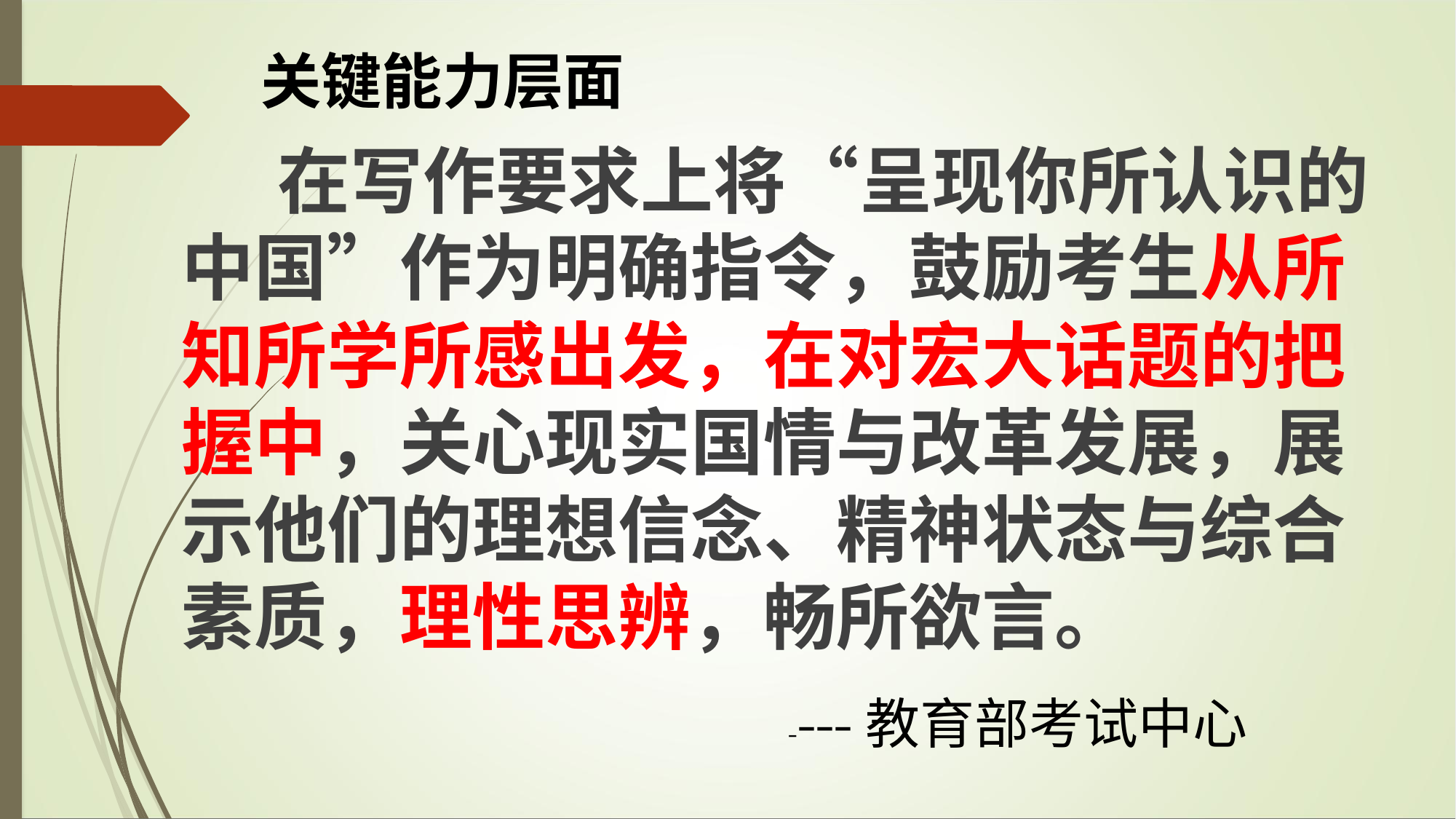

关键能力层面
     在写作要求上将“呈现你所认识的中国”作为明确指令，鼓励考生从所知所学所感出发，在对宏大话题的把握中，关心现实国情与改革发展，展示他们的理想信念、精神状态与综合素质，理性思辨，畅所欲言。
----教育部考试中心